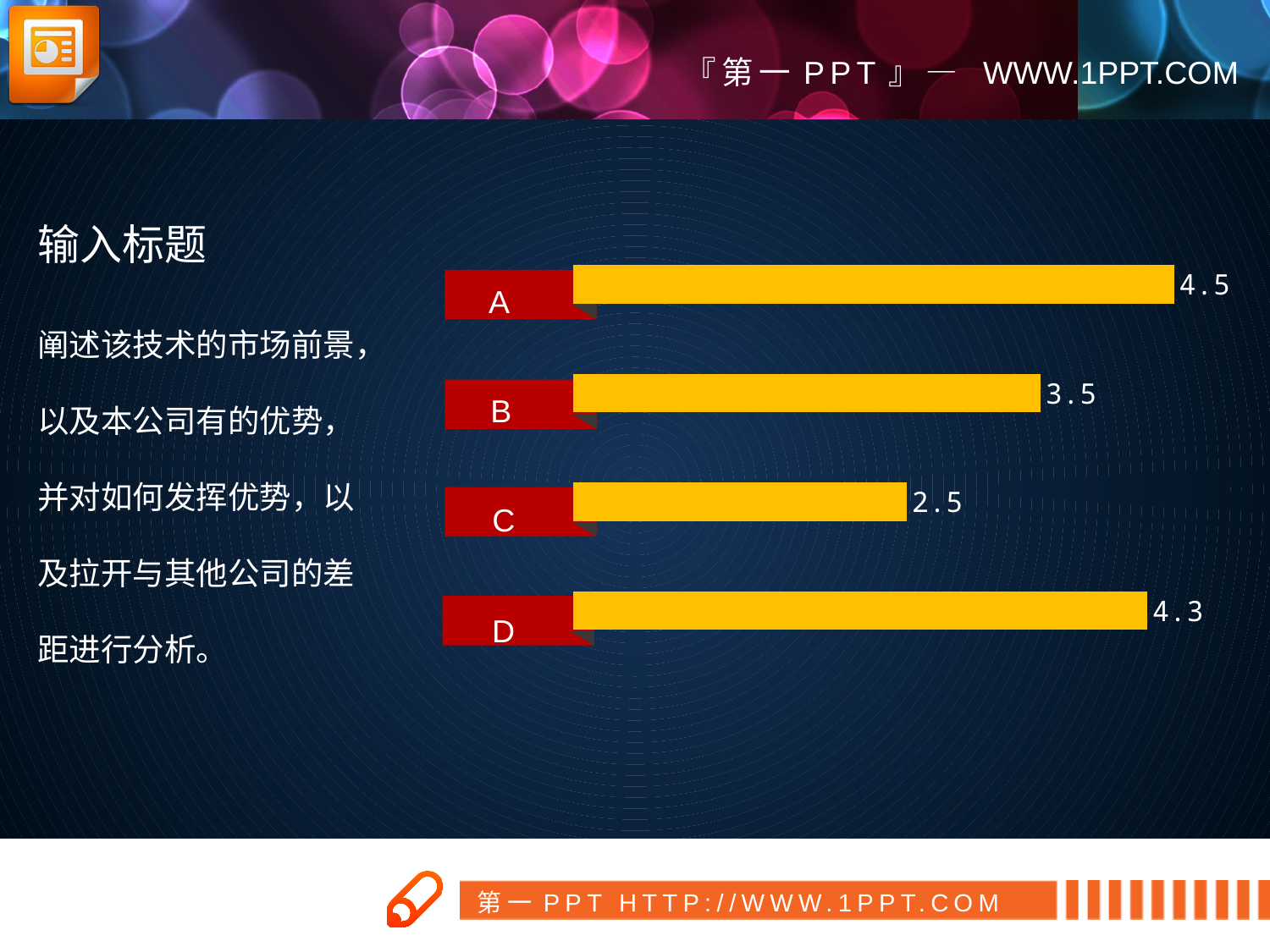

输入标题

### Chart

| Category | 系列 1 |
|---|---|
| 类别 1 | 4.3 |
| 类别 2 | 2.5 |
| 类别 3 | 3.5 |
| 类别 4 | 4.5 |

A
阐述该技术的市场前景，以及本公司有的优势，并对如何发挥优势，以及拉开与其他公司的差距进行分析。

B

C

D